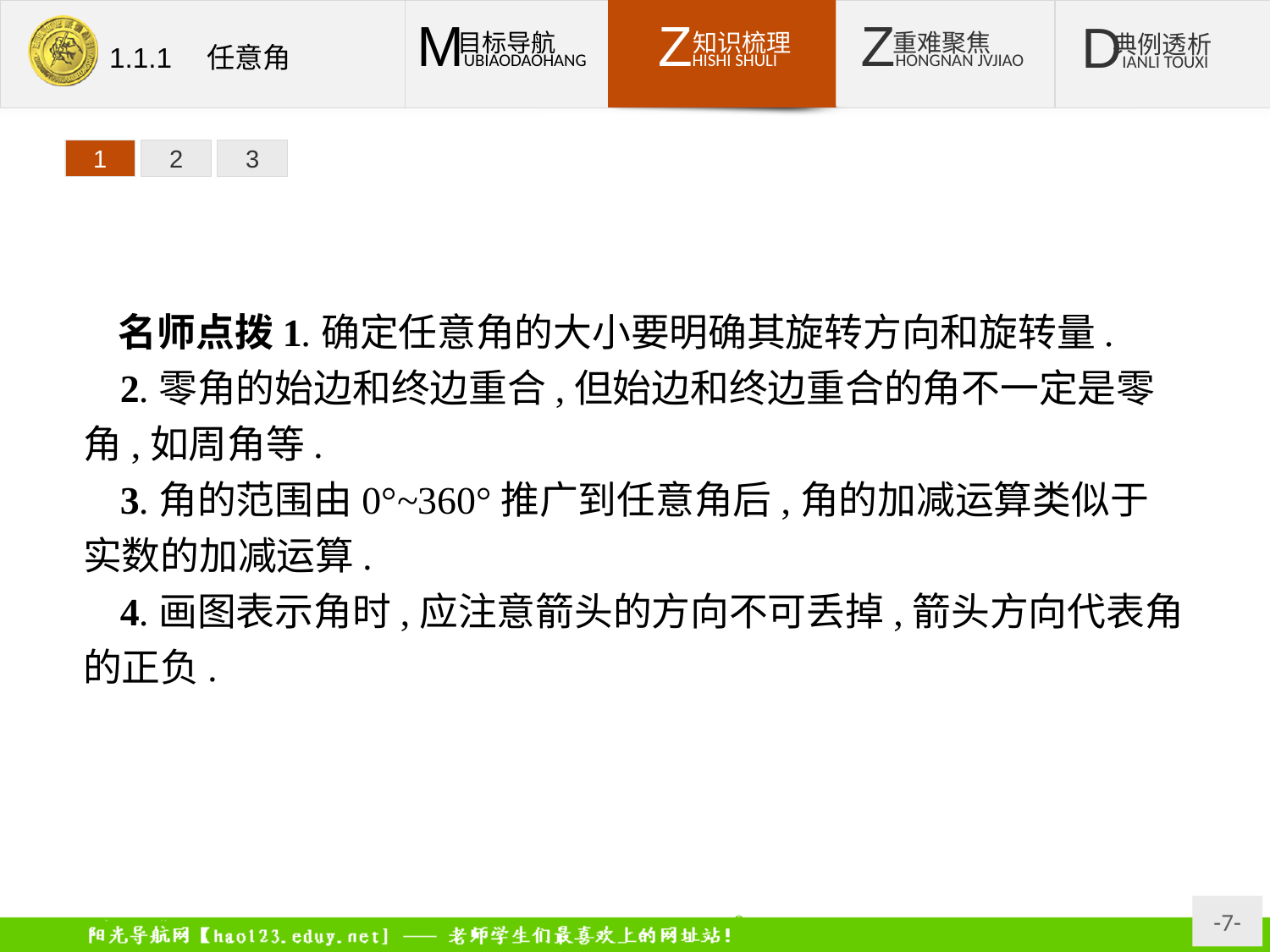

1
2
3
名师点拨1.确定任意角的大小要明确其旋转方向和旋转量.
2.零角的始边和终边重合,但始边和终边重合的角不一定是零角,如周角等.
3.角的范围由0°~360°推广到任意角后,角的加减运算类似于实数的加减运算.
4.画图表示角时,应注意箭头的方向不可丢掉,箭头方向代表角的正负.